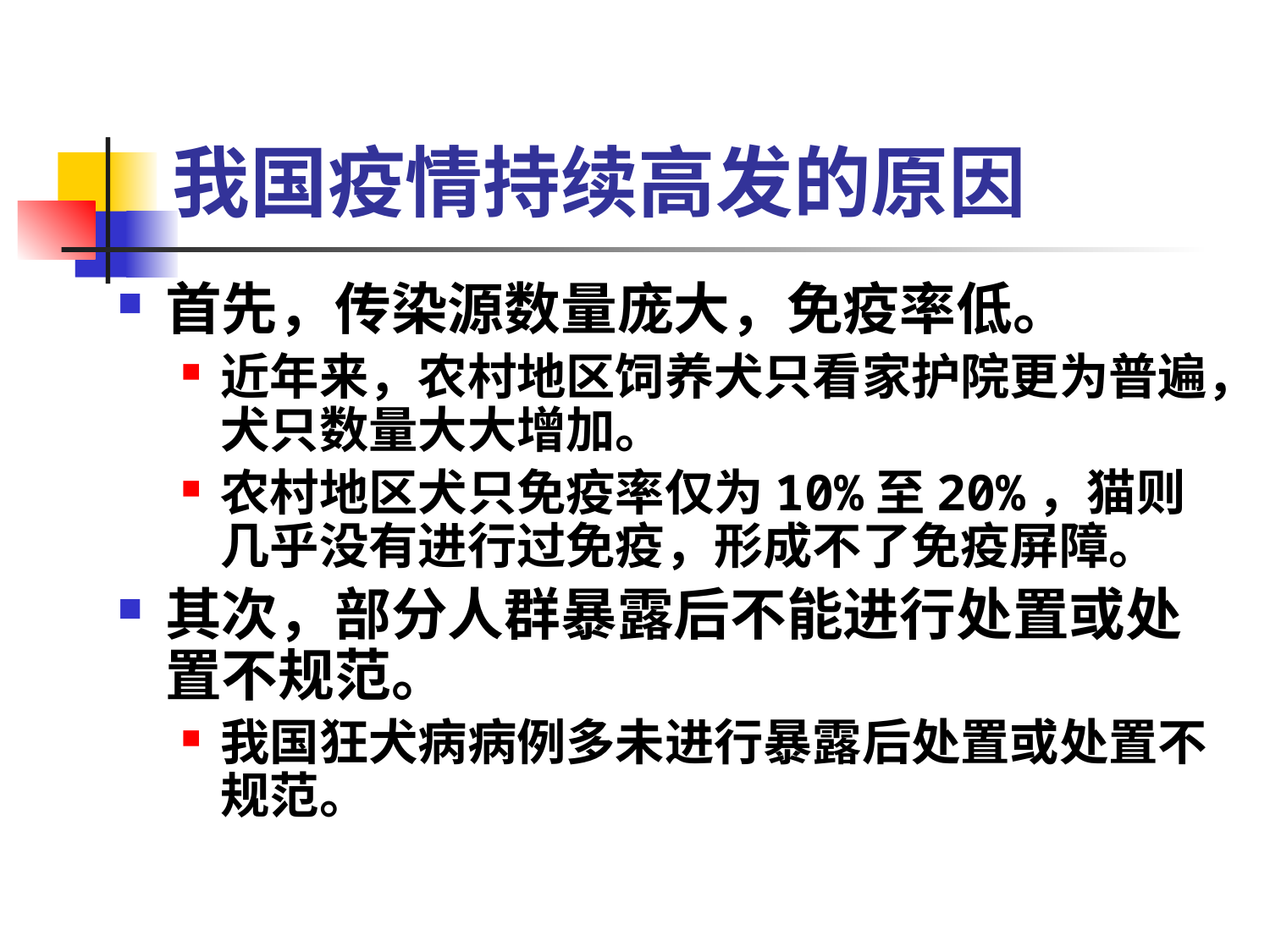

# 我国疫情持续高发的原因
首先，传染源数量庞大，免疫率低。
近年来，农村地区饲养犬只看家护院更为普遍，犬只数量大大增加。
农村地区犬只免疫率仅为10%至20%，猫则几乎没有进行过免疫，形成不了免疫屏障。
其次，部分人群暴露后不能进行处置或处置不规范。
我国狂犬病病例多未进行暴露后处置或处置不规范。